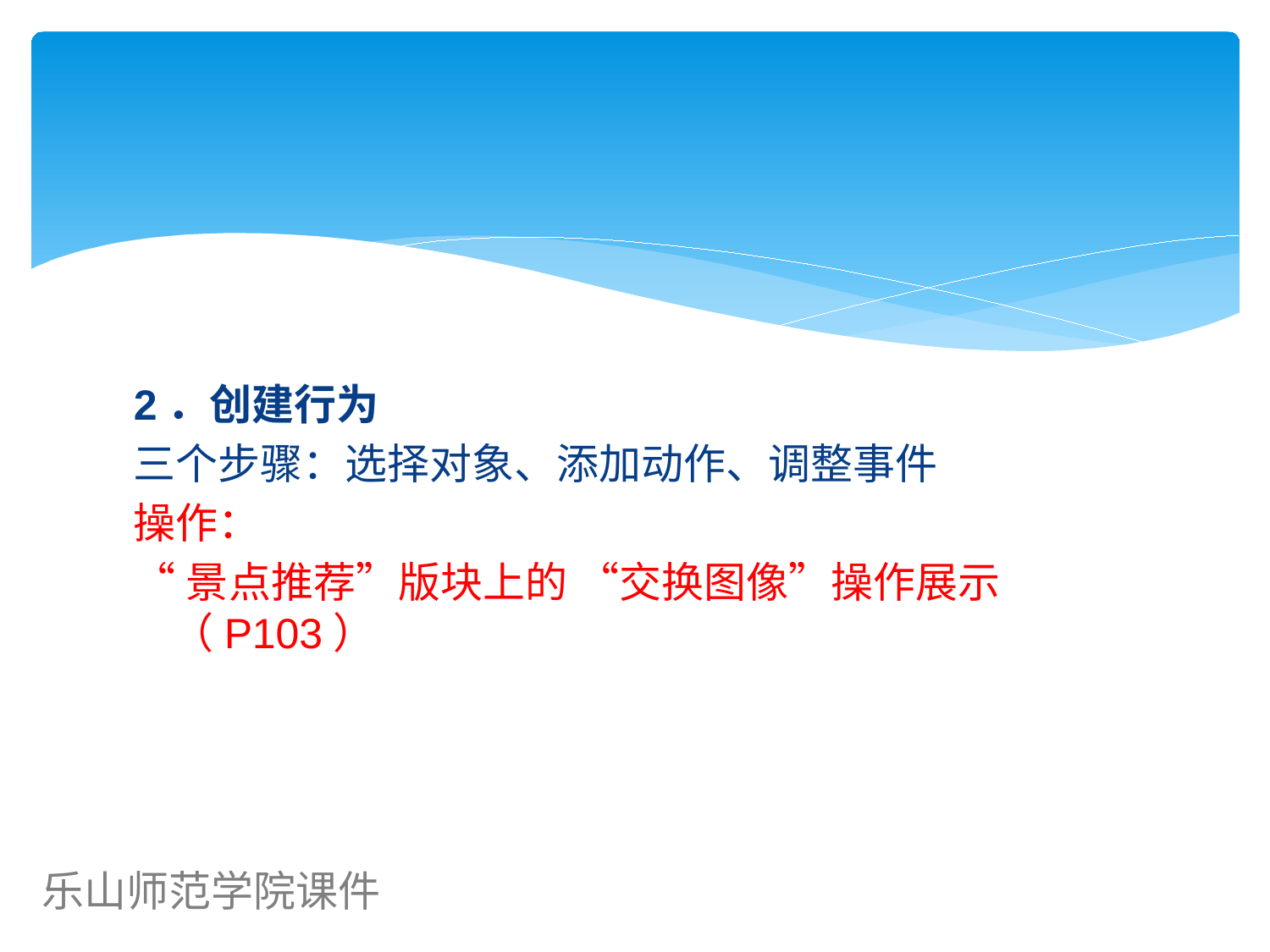

#
2．创建行为
三个步骤：选择对象、添加动作、调整事件
操作：
“景点推荐”版块上的 “交换图像”操作展示（P103）